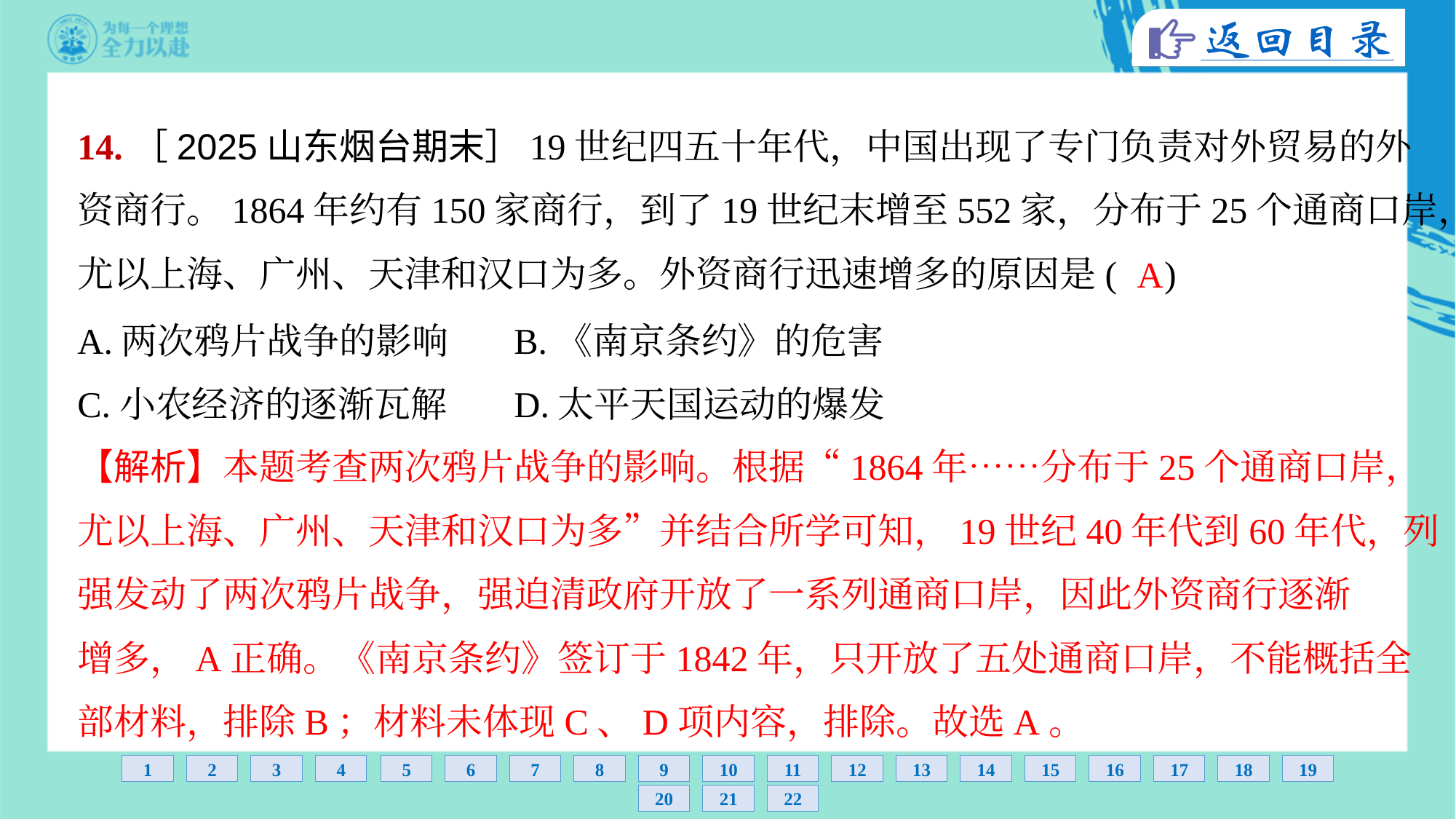

14.［2025山东烟台期末］19世纪四五十年代，中国出现了专门负责对外贸易的外
资商行。1864年约有150家商行，到了19世纪末增至552家，分布于25个通商口岸，
尤以上海、广州、天津和汉口为多。外资商行迅速增多的原因是(     )
A
A.两次鸦片战争的影响	B.《南京条约》的危害
C.小农经济的逐渐瓦解	D.太平天国运动的爆发
【解析】本题考查两次鸦片战争的影响。根据“1864年……分布于25个通商口岸，
尤以上海、广州、天津和汉口为多”并结合所学可知，19世纪40年代到60年代，列
强发动了两次鸦片战争，强迫清政府开放了一系列通商口岸，因此外资商行逐渐
增多，A正确。《南京条约》签订于1842年，只开放了五处通商口岸，不能概括全
部材料，排除B；材料未体现C、D项内容，排除。故选A。